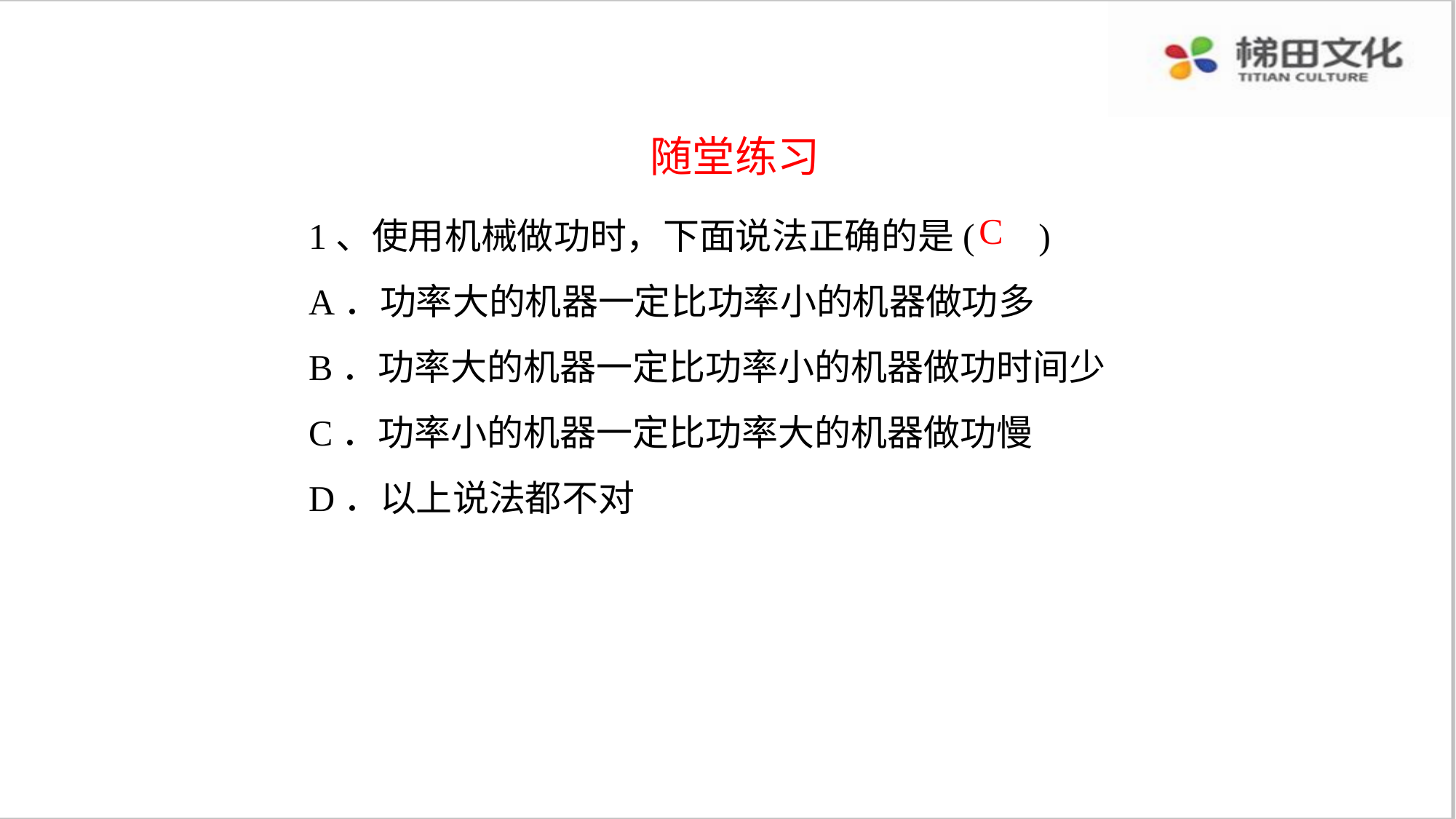

随堂练习
1、使用机械做功时，下面说法正确的是(       )
A．功率大的机器一定比功率小的机器做功多
B．功率大的机器一定比功率小的机器做功时间少
C．功率小的机器一定比功率大的机器做功慢
D．以上说法都不对
C